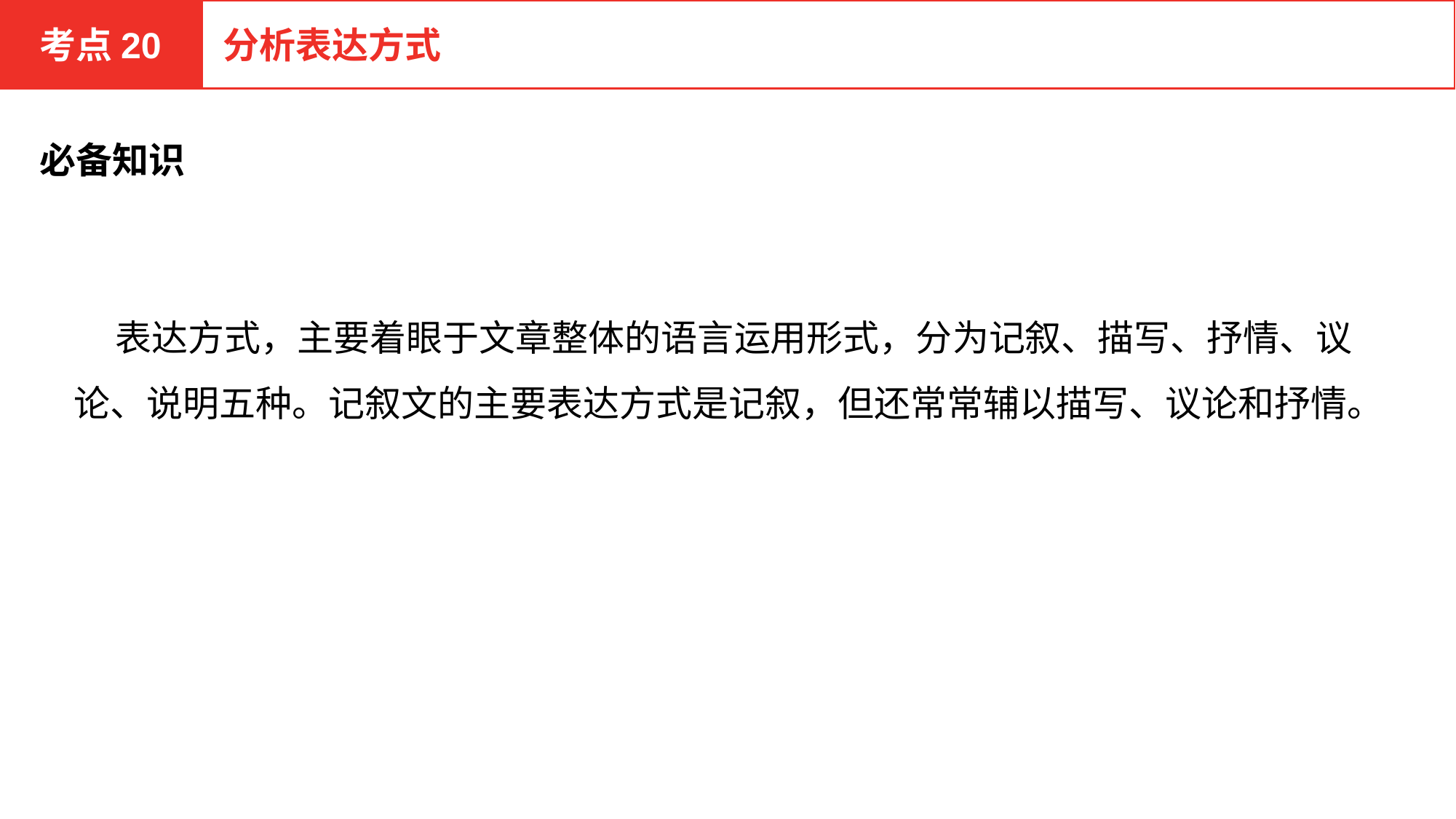

考点20
分析表达方式
必备知识

    表达方式，主要着眼于文章整体的语言运用形式，分为记叙、描写、抒情、议论、说明五种。记叙文的主要表达方式是记叙，但还常常辅以描写、议论和抒情。